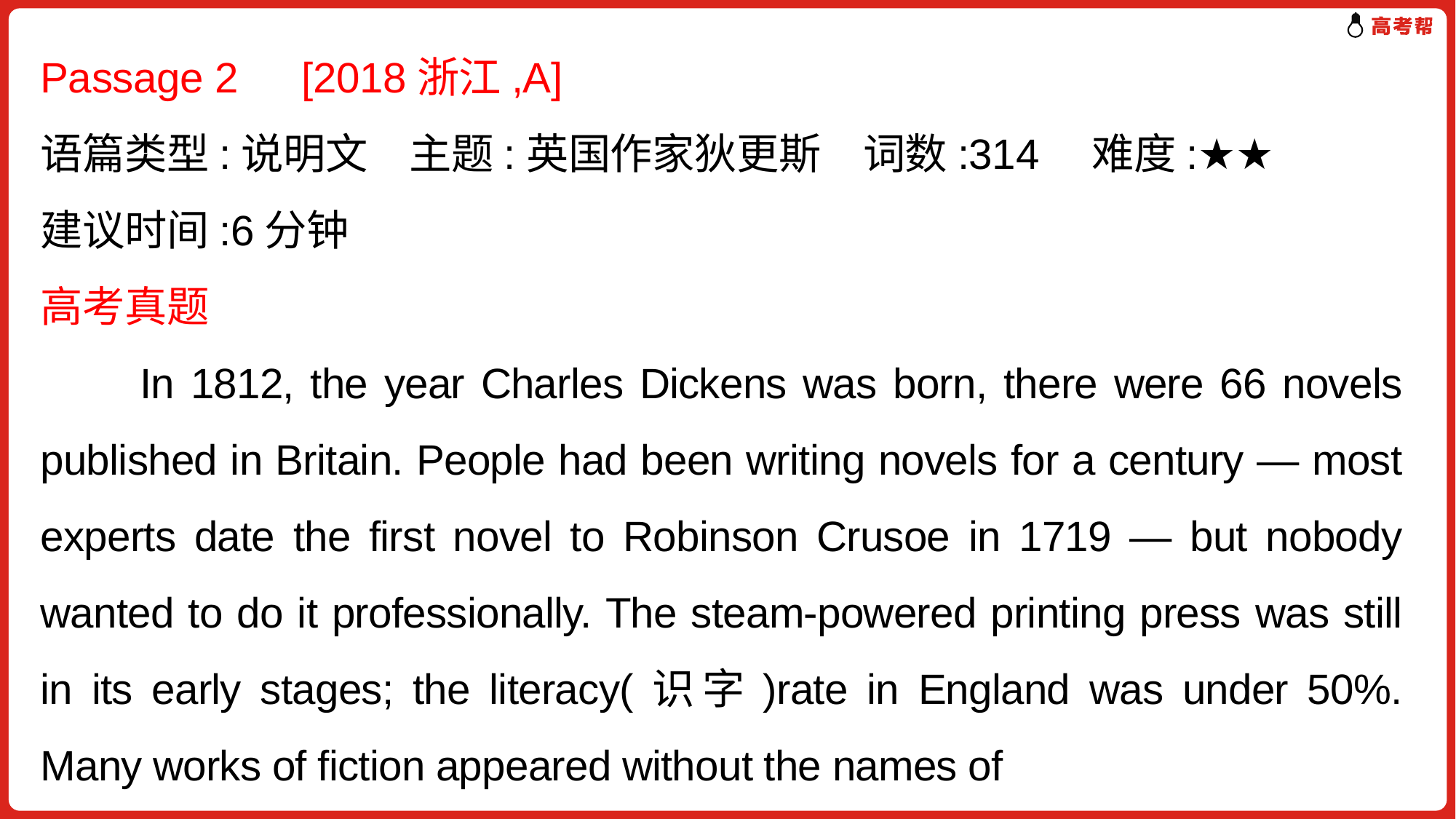

Passage 2　[2018浙江,A]
语篇类型:说明文　主题:英国作家狄更斯　词数:314　难度:★★
建议时间:6分钟
高考真题
      In 1812, the year Charles Dickens was born, there were 66 novels published in Britain. People had been writing novels for a century — most experts date the first novel to Robinson Crusoe in 1719 — but nobody wanted to do it professionally. The steam-powered printing press was still in its early stages; the literacy(识字)rate in England was under 50%. Many works of fiction appeared without the names of